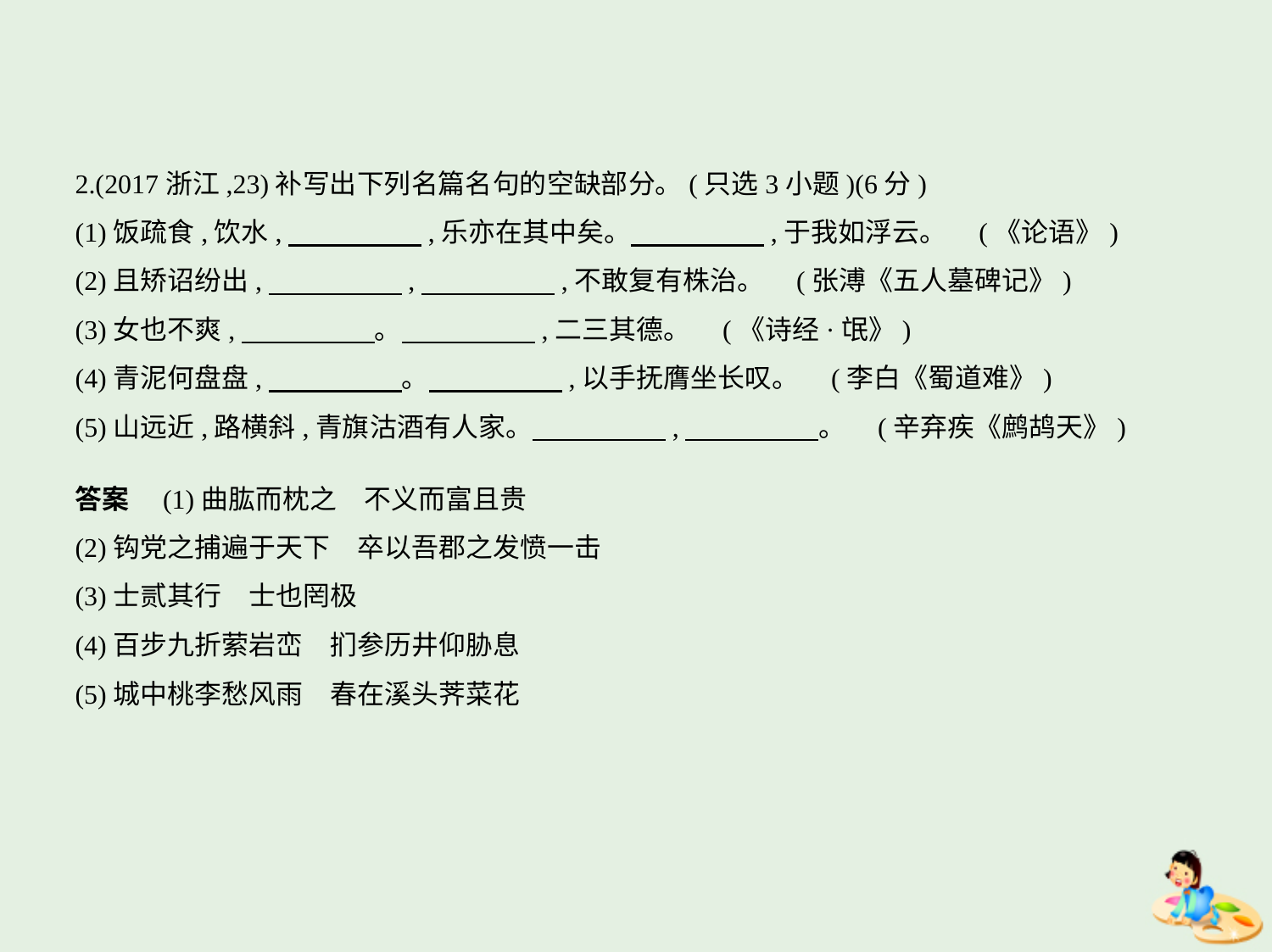

2.(2017浙江,23)补写出下列名篇名句的空缺部分。(只选3小题)(6分)
(1)饭疏食,饮水,　　　　    ,乐亦在其中矣。　　　　    ,于我如浮云。 (《论语》)
(2)且矫诏纷出,　　　　    ,　　　　    ,不敢复有株治。 (张溥《五人墓碑记》)
(3)女也不爽,　　　　    。　　　　    ,二三其德。 (《诗经·氓》)
(4)青泥何盘盘,　　　　    。　　　　    ,以手抚膺坐长叹。 (李白《蜀道难》)
(5)山远近,路横斜,青旗沽酒有人家。　　　　    ,　　　　    。 (辛弃疾《鹧鸪天》)
答案　(1)曲肱而枕之　不义而富且贵
(2)钩党之捕遍于天下　卒以吾郡之发愤一击
(3)士贰其行　士也罔极
(4)百步九折萦岩峦　扪参历井仰胁息
(5)城中桃李愁风雨　春在溪头荠菜花